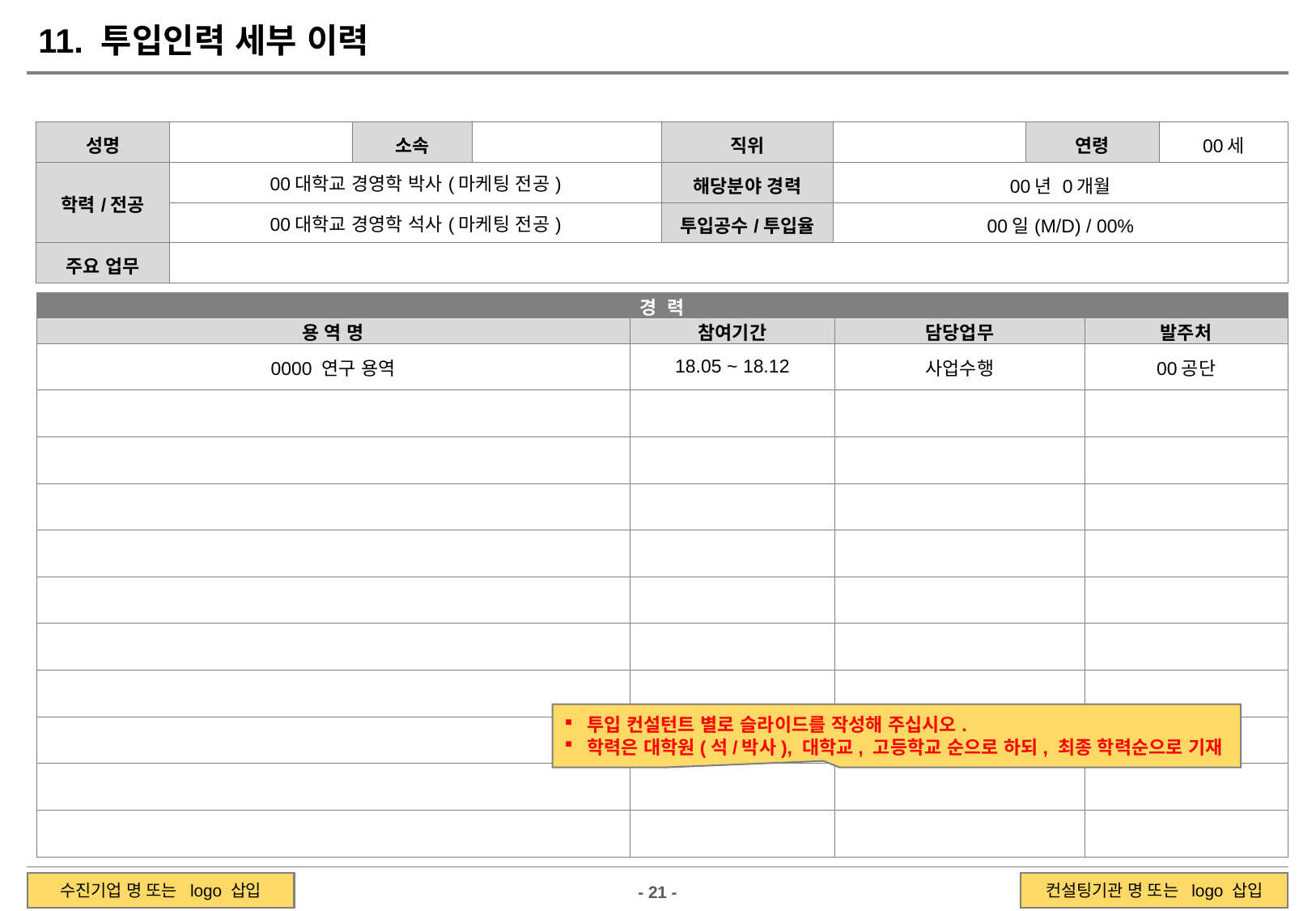

11. 투입인력 세부 이력
| 성명 |  | 소속 |  | 직위 |  | 연령 | 00세 |
| --- | --- | --- | --- | --- | --- | --- | --- |
| 학력/전공 | 00대학교 경영학 박사(마케팅 전공) |  |  | 해당분야 경력 | 00년 0개월 |  |  |
|  | 00대학교 경영학 석사(마케팅 전공) |  |  | 투입공수/투입율 | 00일(M/D) / 00% |  |  |
| 주요 업무 |  |  |  |  |  |  |  |
| 경 력 |  |  |  |
| --- | --- | --- | --- |
| 용 역 명 | 참여기간 | 담당업무 | 발주처 |
| 0000 연구 용역 | 18.05 ~ 18.12 | 사업수행 | 00공단 |
|  |  |  |  |
|  |  |  |  |
|  |  |  |  |
|  |  |  |  |
|  |  |  |  |
|  |  |  |  |
|  |  |  |  |
|  |  |  |  |
|  |  |  |  |
|  |  |  |  |
투입 컨설턴트 별로 슬라이드를 작성해 주십시오.
학력은 대학원(석/박사), 대학교, 고등학교 순으로 하되, 최종 학력순으로 기재